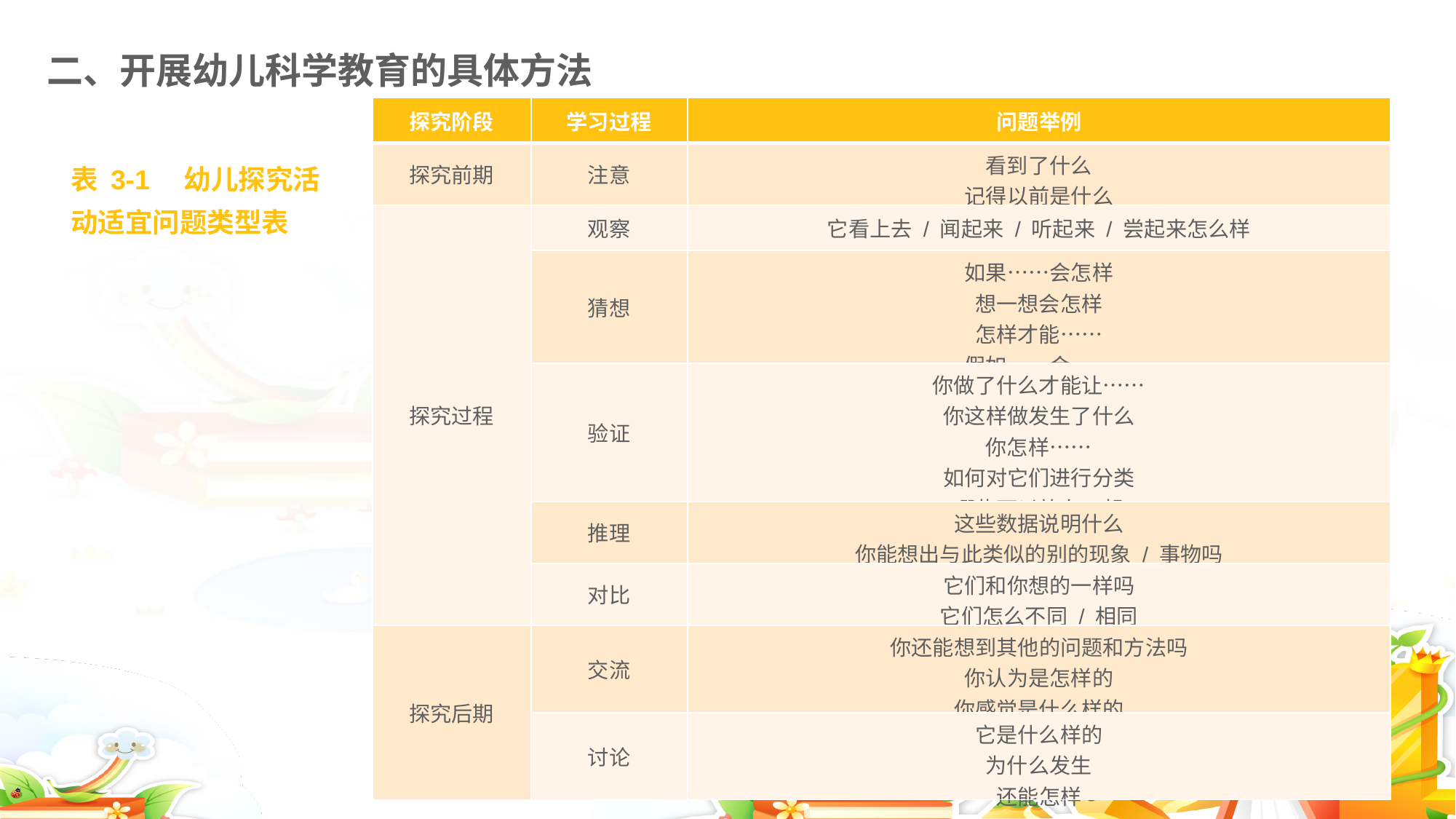

二、开展幼儿科学教育的具体方法
| 探究阶段 | 学习过程 | 问题举例 |
| --- | --- | --- |
| 探究前期 | 注意 | 看到了什么 记得以前是什么 |
| 探究过程 | 观察 | 它看上去 / 闻起来 / 听起来 / 尝起来怎么样 |
|  | 猜想 | 如果……会怎样 想一想会怎样 怎样才能…… 假如……会…… |
|  | 验证 | 你做了什么才能让…… 你这样做发生了什么 你怎样…… 如何对它们进行分类 哪些可以放在一起 |
|  | 推理 | 这些数据说明什么 你能想出与此类似的别的现象 / 事物吗 |
|  | 对比 | 它们和你想的一样吗 它们怎么不同 / 相同 |
| 探究后期 | 交流 | 你还能想到其他的问题和方法吗 你认为是怎样的 你感觉是什么样的 |
|  | 讨论 | 它是什么样的 为什么发生 还能怎样 |
表 3-1　幼儿探究活动适宜问题类型表